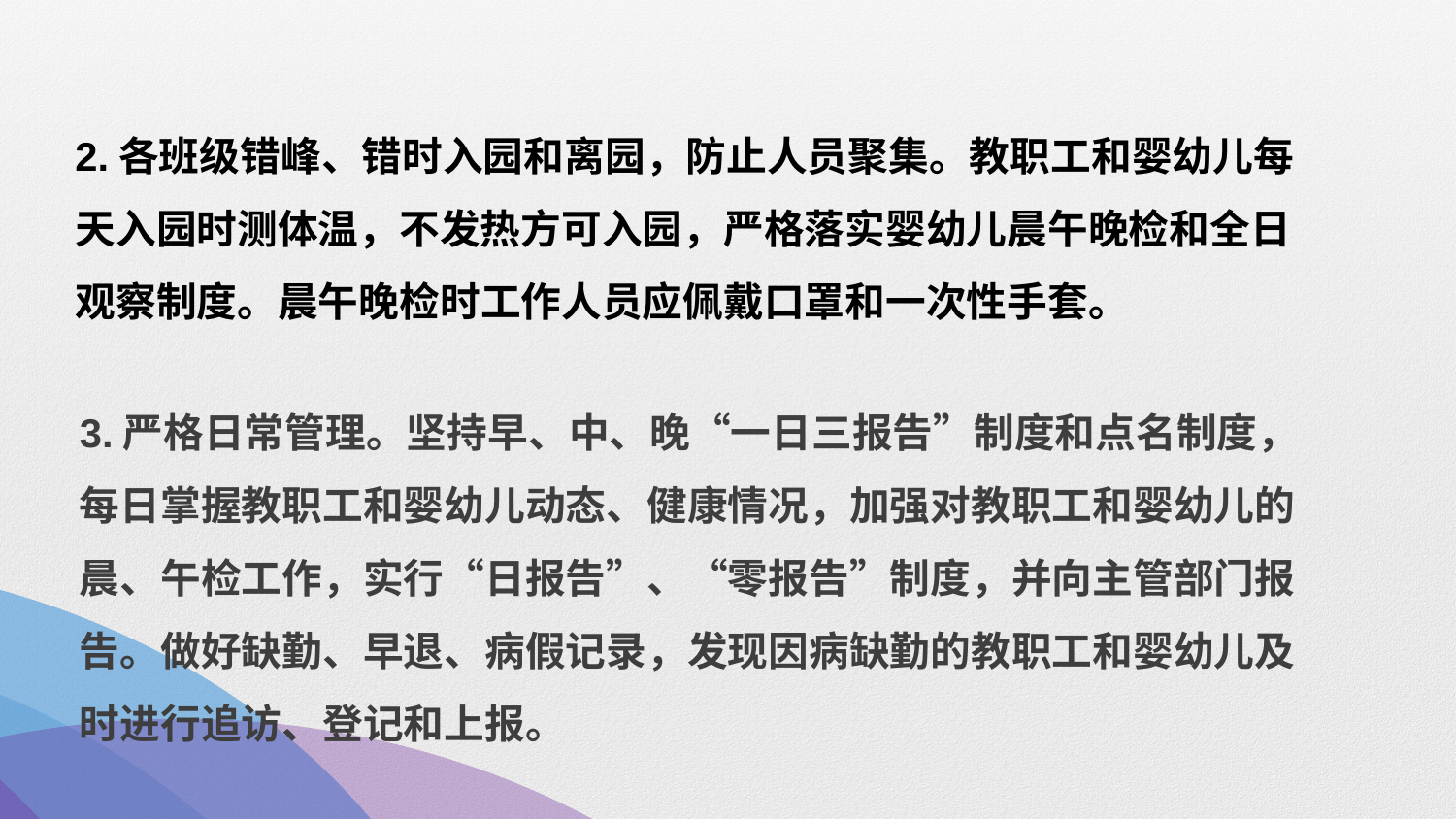

2.各班级错峰、错时入园和离园，防止人员聚集。教职工和婴幼儿每天入园时测体温，不发热方可入园，严格落实婴幼儿晨午晚检和全日观察制度。晨午晚检时工作人员应佩戴口罩和一次性手套。
3.严格日常管理。坚持早、中、晚“一日三报告”制度和点名制度，每日掌握教职工和婴幼儿动态、健康情况，加强对教职工和婴幼儿的晨、午检工作，实行“日报告”、“零报告”制度，并向主管部门报告。做好缺勤、早退、病假记录，发现因病缺勤的教职工和婴幼儿及时进行追访、登记和上报。

部门：XXX   汇报人：xxx